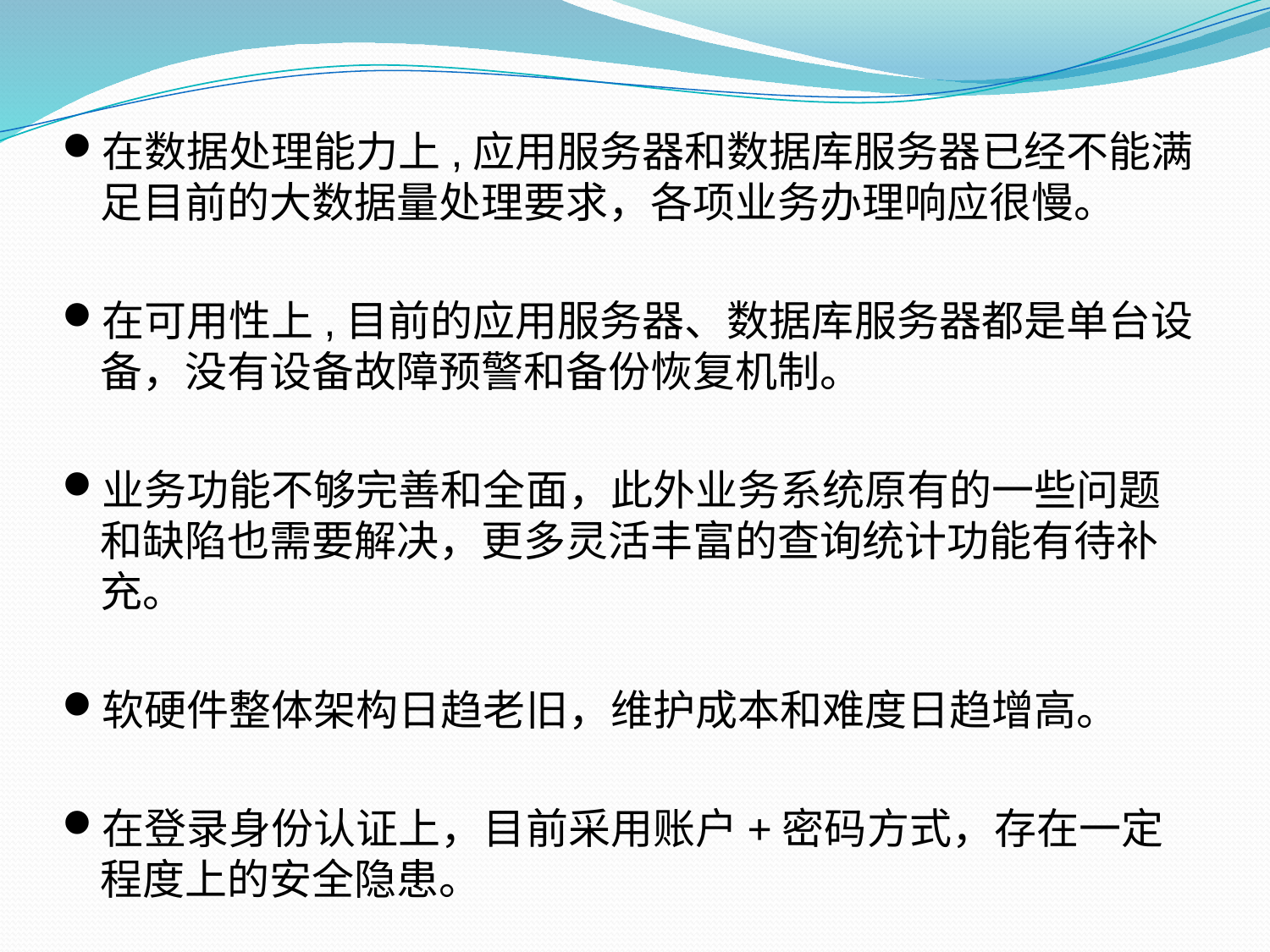

在数据处理能力上,应用服务器和数据库服务器已经不能满足目前的大数据量处理要求，各项业务办理响应很慢。

在可用性上,目前的应用服务器、数据库服务器都是单台设备，没有设备故障预警和备份恢复机制。

业务功能不够完善和全面，此外业务系统原有的一些问题和缺陷也需要解决，更多灵活丰富的查询统计功能有待补充。

软硬件整体架构日趋老旧，维护成本和难度日趋增高。

在登录身份认证上，目前采用账户+密码方式，存在一定程度上的安全隐患。